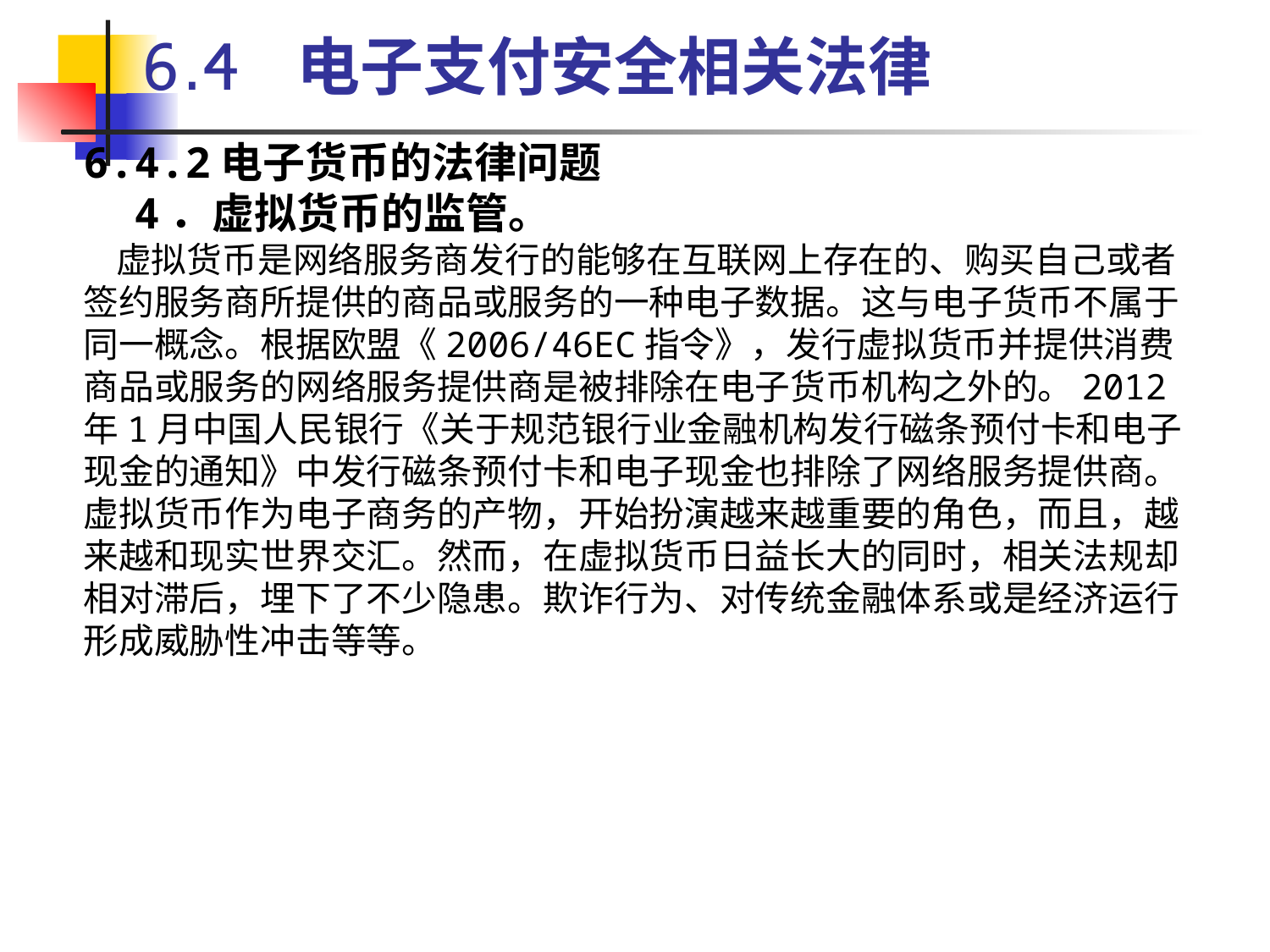

6.4  电子支付安全相关法律
6.4.2电子货币的法律问题
  4．虚拟货币的监管。
   虚拟货币是网络服务商发行的能够在互联网上存在的、购买自己或者签约服务商所提供的商品或服务的一种电子数据。这与电子货币不属于同一概念。根据欧盟《2006/46EC指令》，发行虚拟货币并提供消费商品或服务的网络服务提供商是被排除在电子货币机构之外的。2012年1月中国人民银行《关于规范银行业金融机构发行磁条预付卡和电子现金的通知》中发行磁条预付卡和电子现金也排除了网络服务提供商。
虚拟货币作为电子商务的产物，开始扮演越来越重要的角色，而且，越来越和现实世界交汇。然而，在虚拟货币日益长大的同时，相关法规却相对滞后，埋下了不少隐患。欺诈行为、对传统金融体系或是经济运行形成威胁性冲击等等。